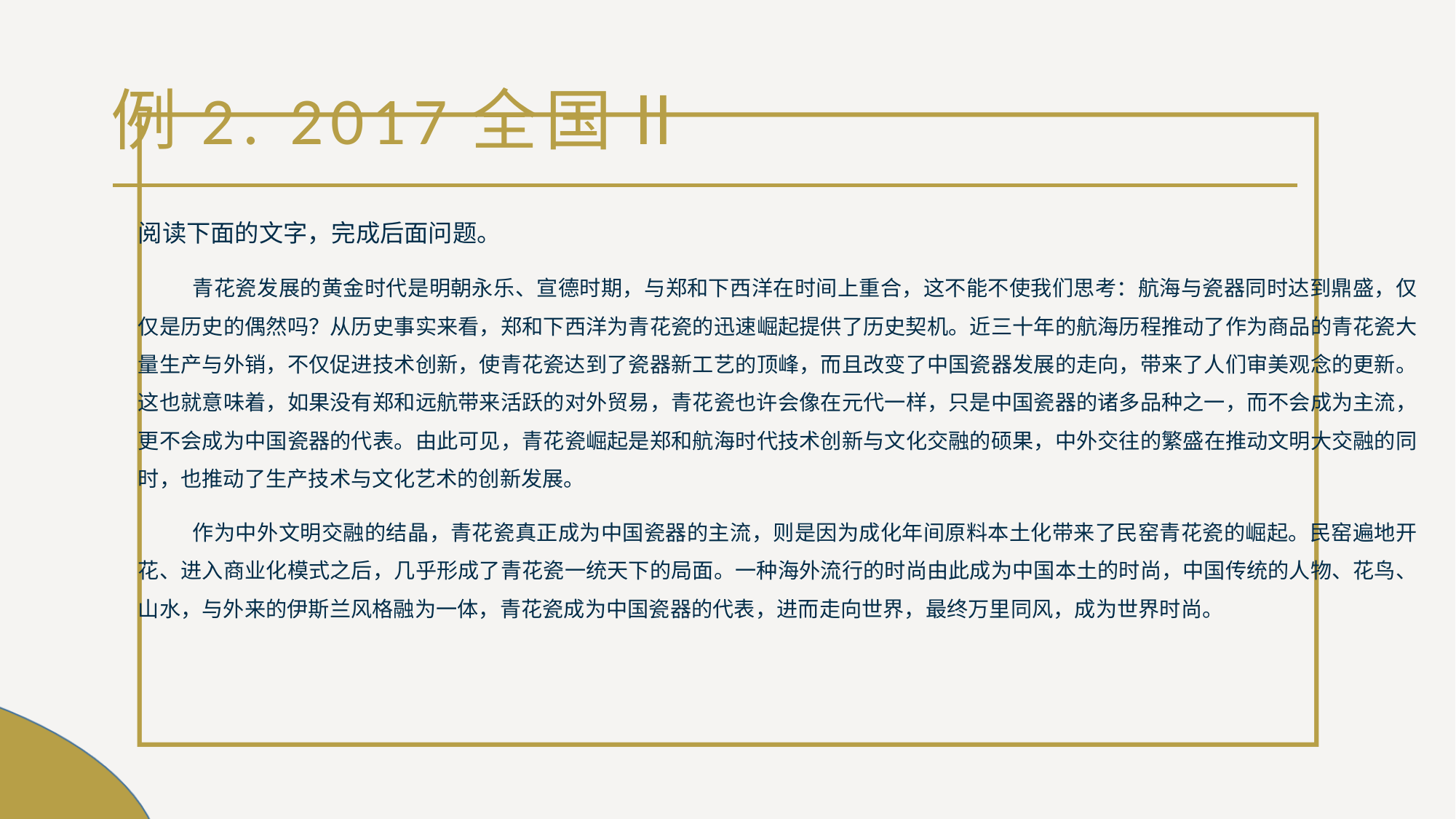

# 例2. 2017全国Ⅱ
阅读下面的文字，完成后面问题。
青花瓷发展的黄金时代是明朝永乐、宣德时期，与郑和下西洋在时间上重合，这不能不使我们思考：航海与瓷器同时达到鼎盛，仅仅是历史的偶然吗？从历史事实来看，郑和下西洋为青花瓷的迅速崛起提供了历史契机。近三十年的航海历程推动了作为商品的青花瓷大量生产与外销，不仅促进技术创新，使青花瓷达到了瓷器新工艺的顶峰，而且改变了中国瓷器发展的走向，带来了人们审美观念的更新。这也就意味着，如果没有郑和远航带来活跃的对外贸易，青花瓷也许会像在元代一样，只是中国瓷器的诸多品种之一，而不会成为主流，更不会成为中国瓷器的代表。由此可见，青花瓷崛起是郑和航海时代技术创新与文化交融的硕果，中外交往的繁盛在推动文明大交融的同时，也推动了生产技术与文化艺术的创新发展。
作为中外文明交融的结晶，青花瓷真正成为中国瓷器的主流，则是因为成化年间原料本土化带来了民窑青花瓷的崛起。民窑遍地开花、进入商业化模式之后，几乎形成了青花瓷一统天下的局面。一种海外流行的时尚由此成为中国本土的时尚，中国传统的人物、花鸟、山水，与外来的伊斯兰风格融为一体，青花瓷成为中国瓷器的代表，进而走向世界，最终万里同风，成为世界时尚。